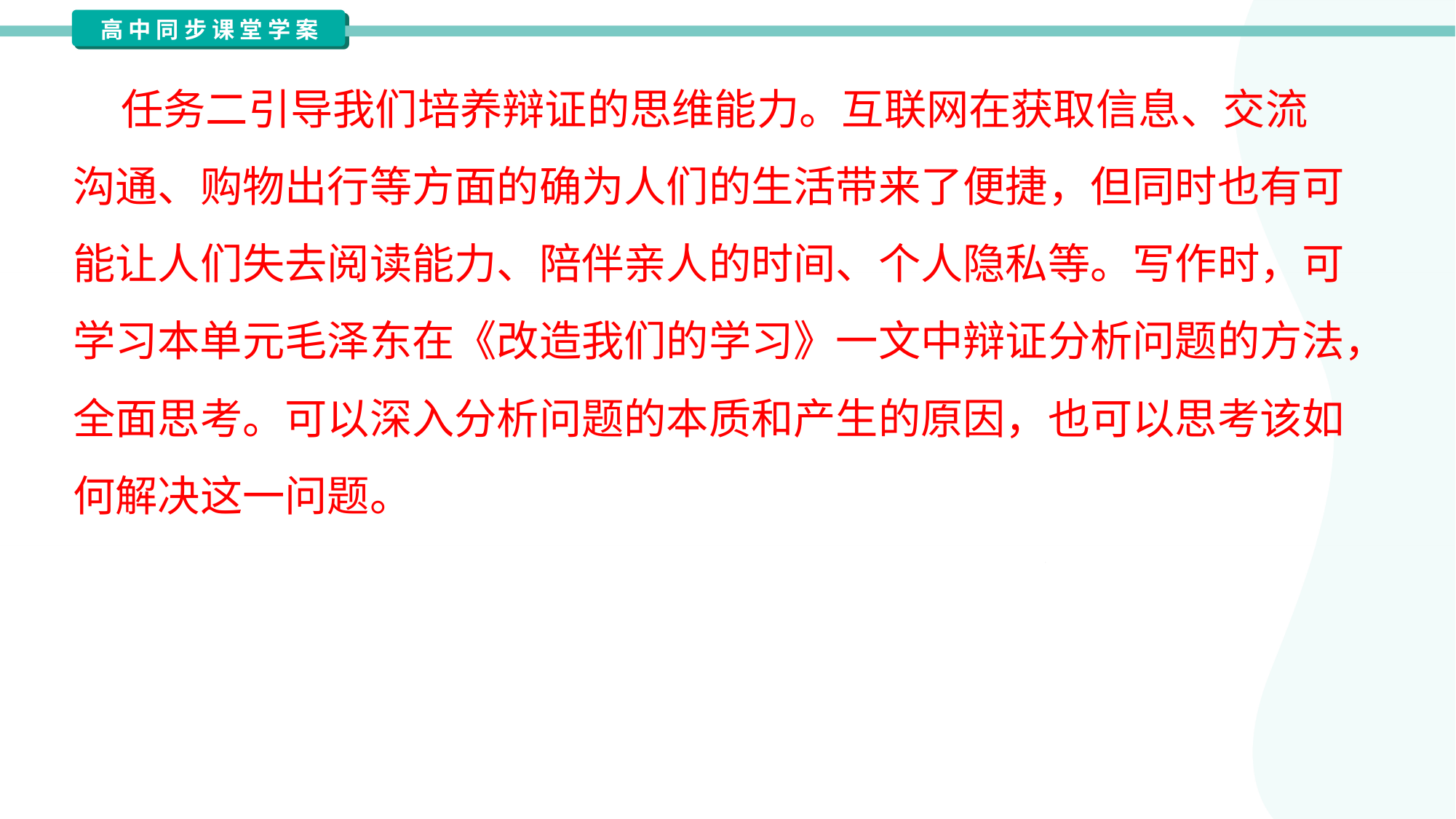

任务二引导我们培养辩证的思维能力。互联网在获取信息、交流
沟通、购物出行等方面的确为人们的生活带来了便捷，但同时也有可
能让人们失去阅读能力、陪伴亲人的时间、个人隐私等。写作时，可
学习本单元毛泽东在《改造我们的学习》一文中辩证分析问题的方法，
全面思考。可以深入分析问题的本质和产生的原因，也可以思考该如
何解决这一问题。